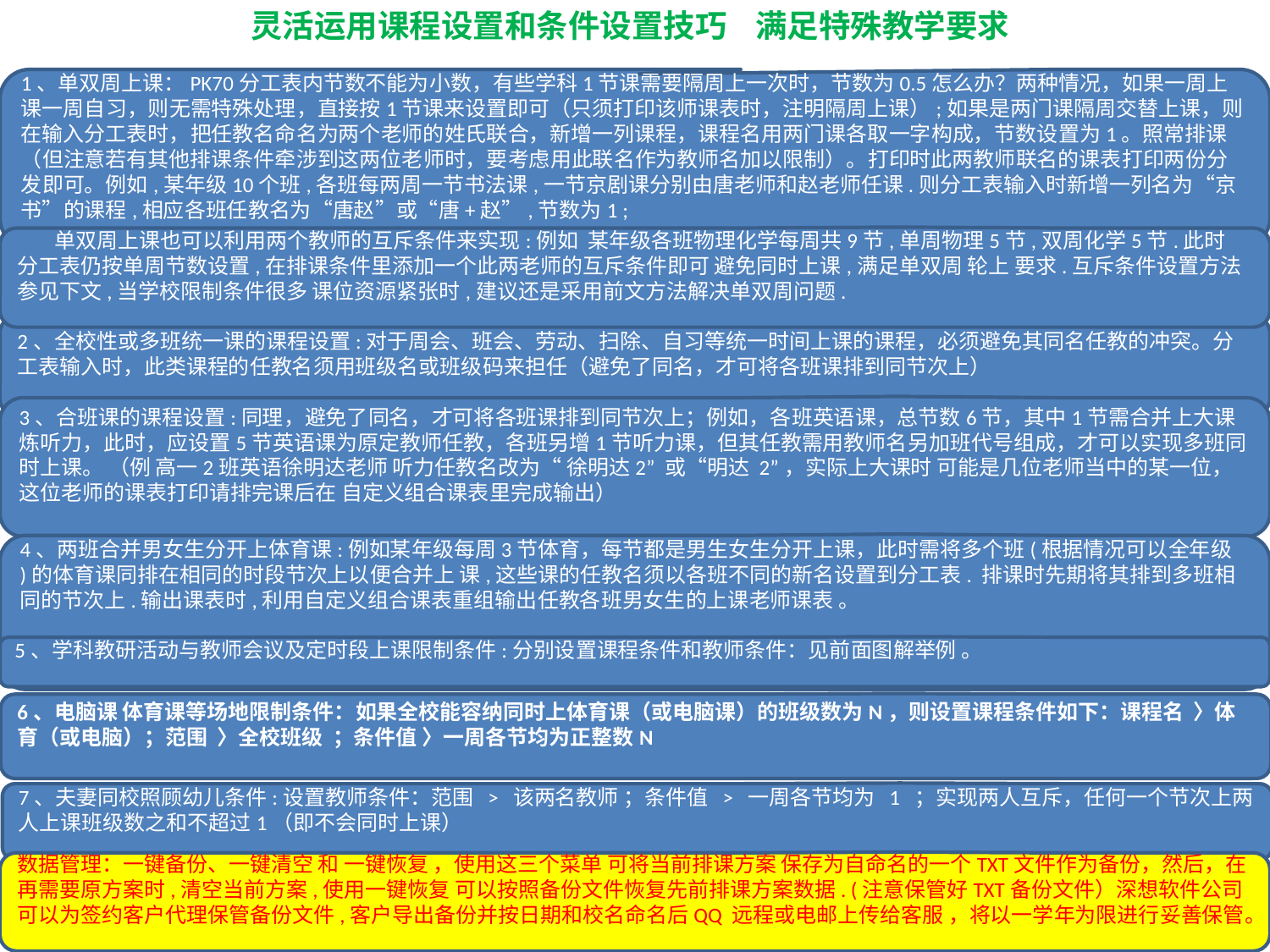

灵活运用课程设置和条件设置技巧    满足特殊教学要求
1、单双周上课：PK70分工表内节数不能为小数，有些学科1节课需要隔周上一次时，节数为0.5怎么办？两种情况，如果一周上课一周自习，则无需特殊处理，直接按1节课来设置即可（只须打印该师课表时，注明隔周上课）;如果是两门课隔周交替上课，则在输入分工表时，把任教名命名为两个老师的姓氏联合，新增一列课程，课程名用两门课各取一字构成，节数设置为1。照常排课（但注意若有其他排课条件牵涉到这两位老师时，要考虑用此联名作为教师名加以限制）。打印时此两教师联名的课表打印两份分发即可。例如,某年级10个班,各班每两周一节书法课,一节京剧课分别由唐老师和赵老师任课.则分工表输入时新增一列名为“京书”的课程,相应各班任教名为“唐赵”或“唐+赵”,节数为1 ;

       单双周上课也可以利用两个教师的互斥条件来实现:例如  某年级各班物理化学每周共9节,单周物理5节,双周化学5节.此时  分工表仍按单周节数设置,在排课条件里添加一个此两老师的互斥条件即可 避免同时上课,满足单双周 轮上 要求.互斥条件设置方法参见下文,当学校限制条件很多 课位资源紧张时,建议还是采用前文方法解决单双周问题.

2、全校性或多班统一课的课程设置:对于周会、班会、劳动、扫除、自习等统一时间上课的课程，必须避免其同名任教的冲突。分工表输入时，此类课程的任教名须用班级名或班级码来担任（避免了同名，才可将各班课排到同节次上）

3、合班课的课程设置:同理，避免了同名，才可将各班课排到同节次上；例如，各班英语课，总节数6节，其中1节需合并上大课炼听力，此时，应设置5节英语课为原定教师任教，各班另增1节听力课，但其任教需用教师名另加班代号组成，才可以实现多班同时上课。 （例 高一2班英语徐明达老师 听力任教名改为“ 徐明达2” 或“明达 2”，实际上大课时 可能是几位老师当中的某一位，这位老师的课表打印请排完课后在 自定义组合课表里完成输出）

4、两班合并男女生分开上体育课:例如某年级每周3节体育，每节都是男生女生分开上课，此时需将多个班(根据情况可以全年级
)的体育课同排在相同的时段节次上以便合并上 课,这些课的任教名须以各班不同的新名设置到分工表. 排课时先期将其排到多班相同的节次上.输出课表时,利用自定义组合课表重组输出任教各班男女生的上课老师课表 。

5、学科教研活动与教师会议及定时段上课限制条件:分别设置课程条件和教师条件：见前面图解举例 。

6、电脑课 体育课等场地限制条件：如果全校能容纳同时上体育课（或电脑课）的班级数为N，则设置课程条件如下：课程名  〉体育（或电脑）；范围  〉全校班级  ；条件值 〉一周各节均为正整数N

7、夫妻同校照顾幼儿条件:设置教师条件：范围  >  该两名教师 ；条件值  >  一周各节均为  1  ；实现两人互斥，任何一个节次上两人上课班级数之和不超过1（即不会同时上课）

数据管理：一键备份、一键清空 和 一键恢复 ，使用这三个菜单 可将当前排课方案 保存为自命名的一个TXT文件作为备份，然后，在再需要原方案时,清空当前方案,使用一键恢复 可以按照备份文件恢复先前排课方案数据. (注意保管好TXT备份文件）深想软件公司可以为签约客户代理保管备份文件,客户导出备份并按日期和校名命名后QQ 远程或电邮上传给客服 ，将以一学年为限进行妥善保管。